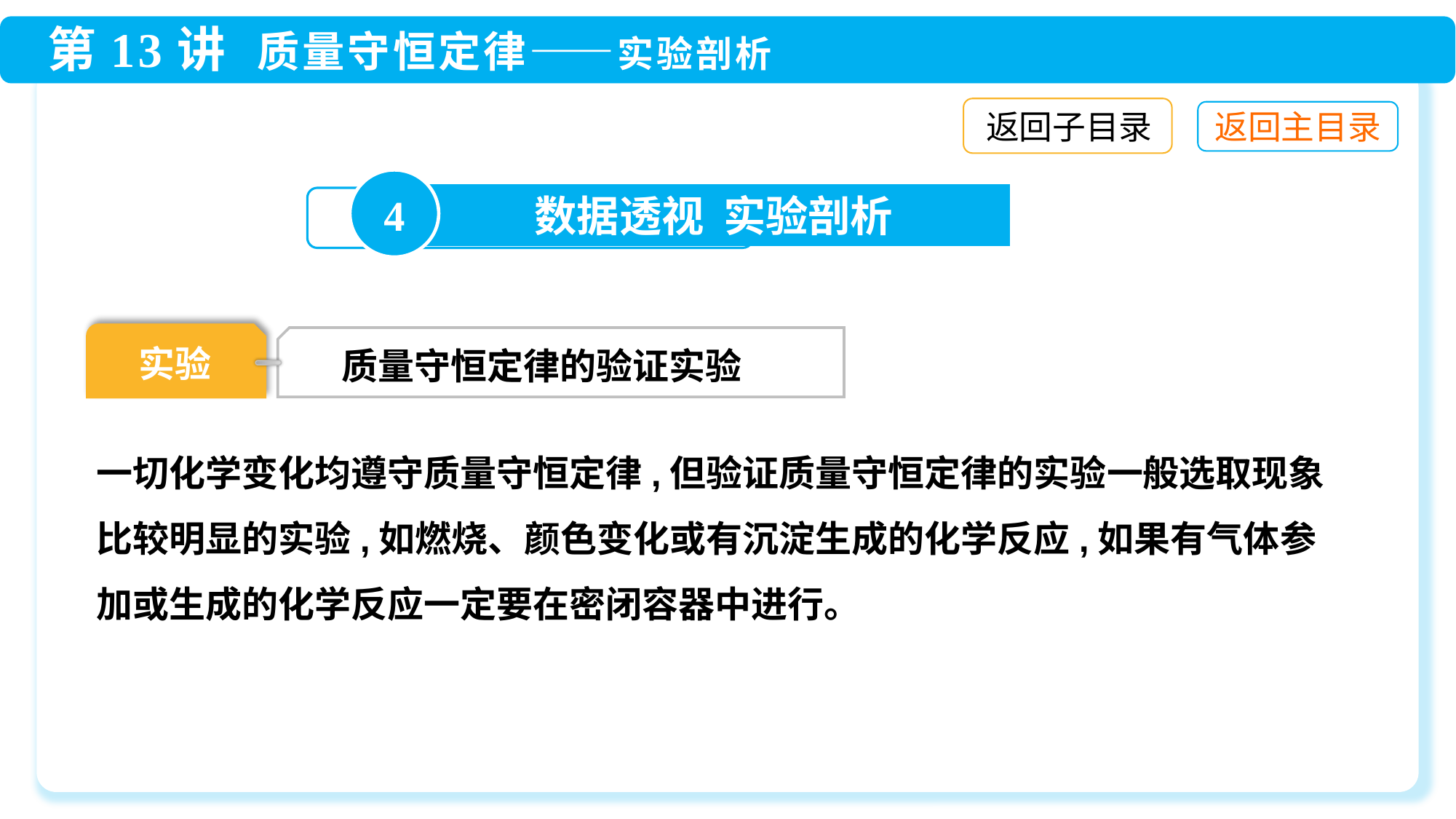

返回子目录

4
数据透视  实验剖析

实验
质量守恒定律的验证实验

一切化学变化均遵守质量守恒定律,但验证质量守恒定律的实验一般选取现象比较明显的实验,如燃烧、颜色变化或有沉淀生成的化学反应,如果有气体参加或生成的化学反应一定要在密闭容器中进行。